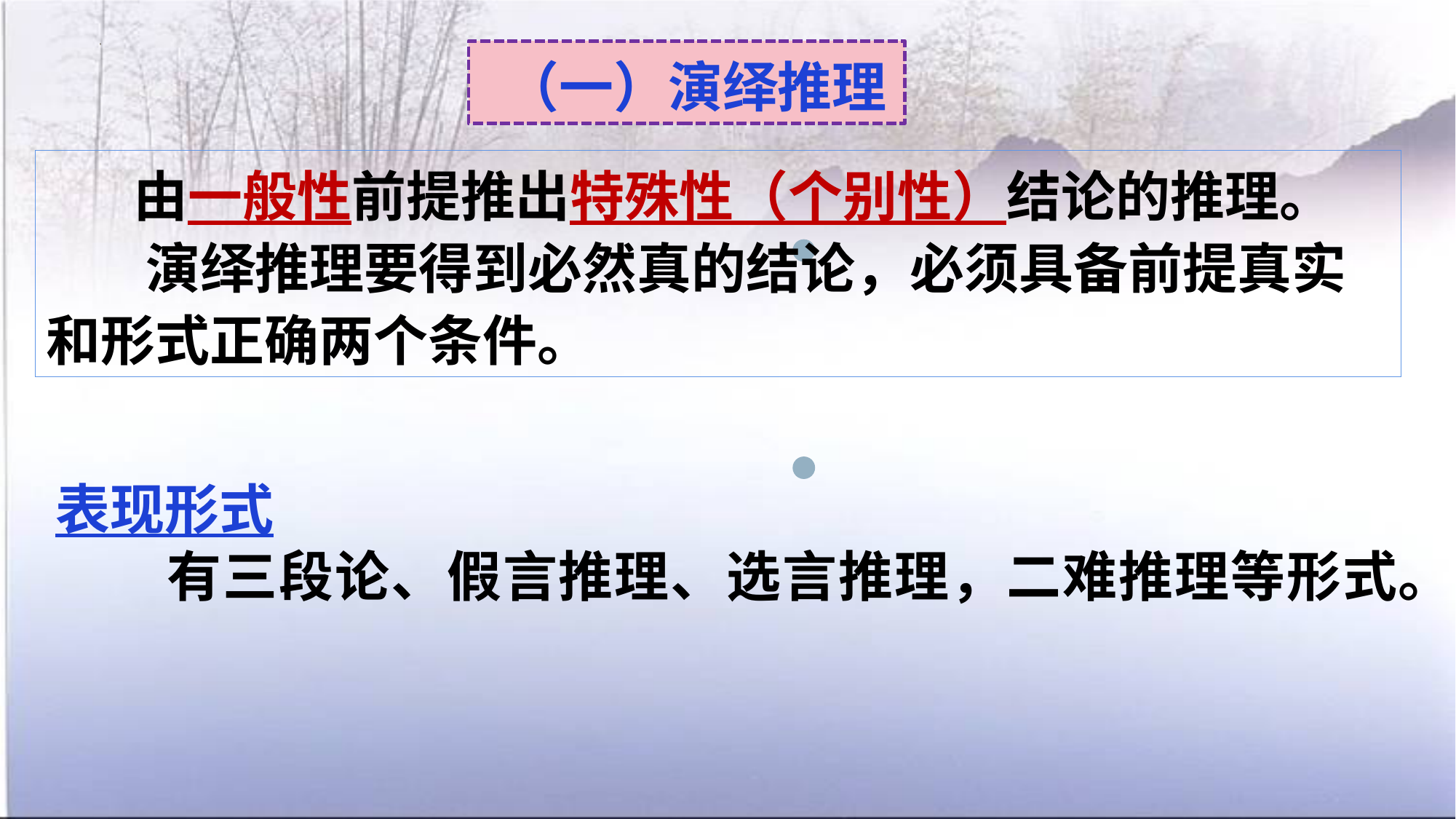

（一）演绎推理
      由一般性前提推出特殊性（个别性）结论的推理。
       演绎推理要得到必然真的结论，必须具备前提真实和形式正确两个条件。

表现形式
       有三段论、假言推理、选言推理，二难推理等形式。